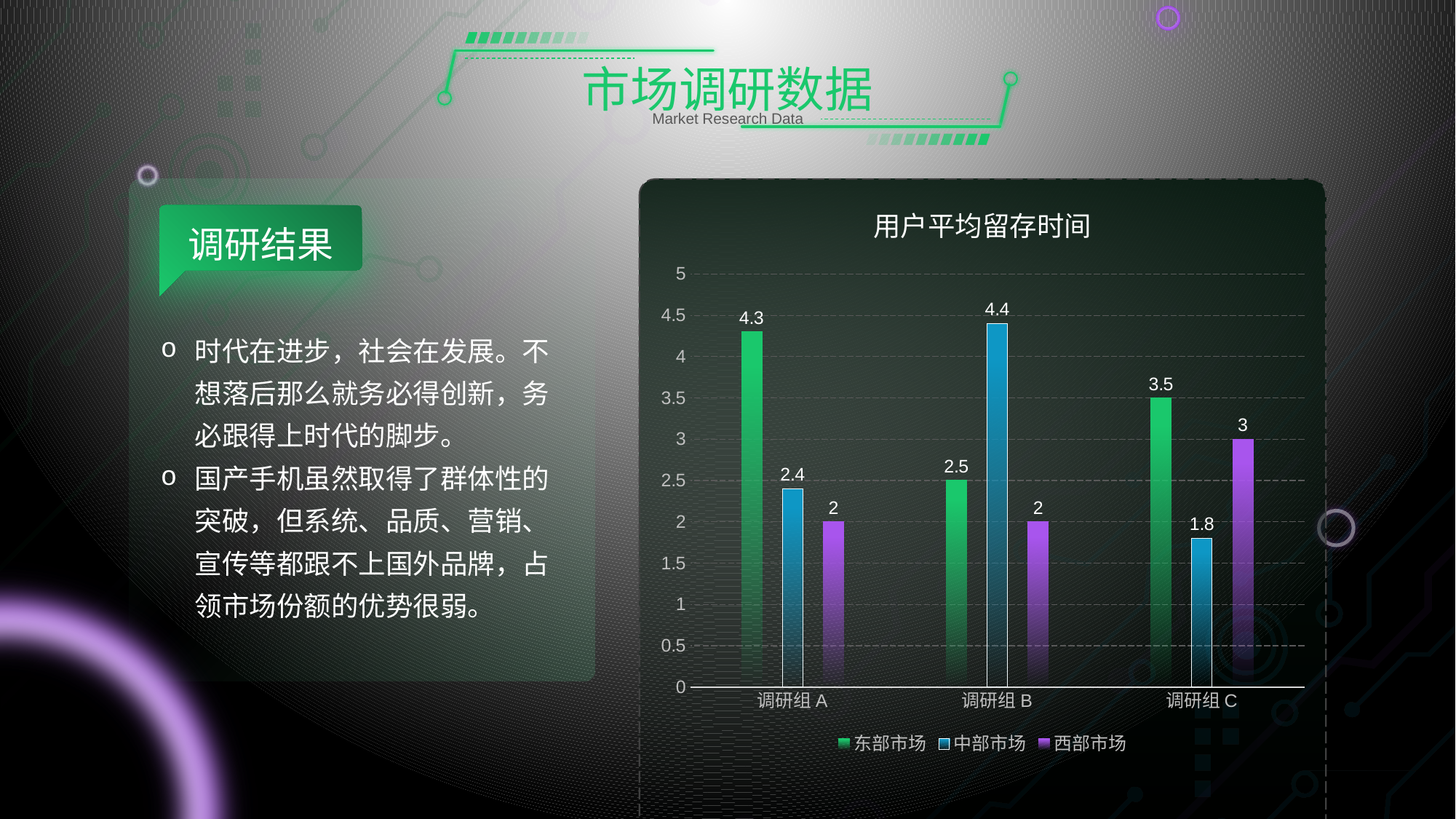

# 市场调研数据
Market Research Data

### Chart: 用户平均留存时间

| Category | 东部市场 | 中部市场 | 西部市场 |
|---|---|---|---|
| 调研组A | 4.3 | 2.4 | 2.0 |
| 调研组B | 2.5 | 4.4 | 2.0 |
| 调研组C | 3.5 | 1.8 | 3.0 |
调研结果
时代在进步，社会在发展。不想落后那么就务必得创新，务必跟得上时代的脚步。
国产手机虽然取得了群体性的突破，但系统、品质、营销、宣传等都跟不上国外品牌，占领市场份额的优势很弱。